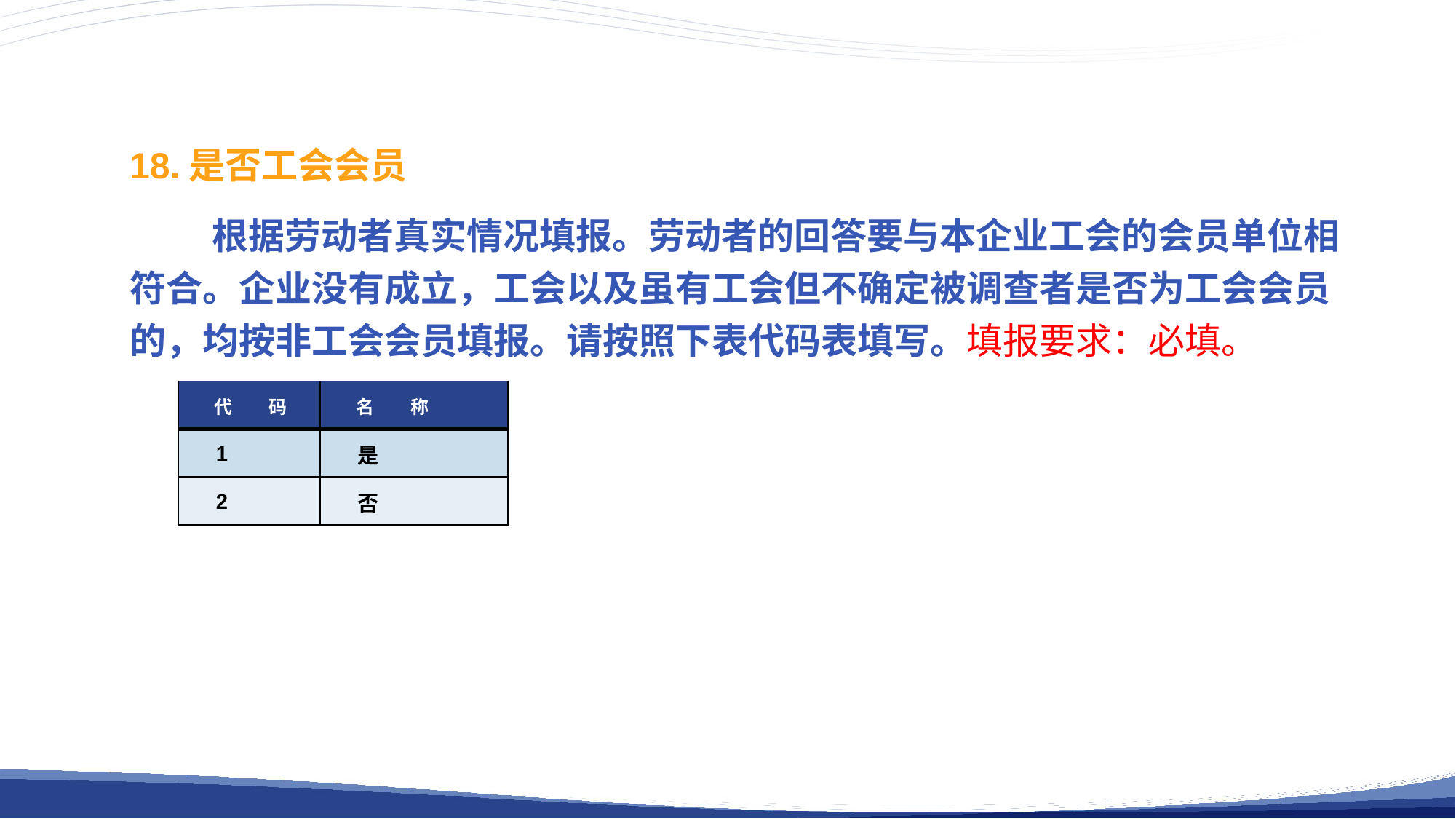

18.是否工会会员
         根据劳动者真实情况填报。劳动者的回答要与本企业工会的会员单位相符合。企业没有成立，工会以及虽有工会但不确定被调查者是否为工会会员的，均按非工会会员填报。请按照下表代码表填写。填报要求：必填。
| 代　　码 | 名　　称 |
| --- | --- |
| 1 | 是 |
| 2 | 否 |